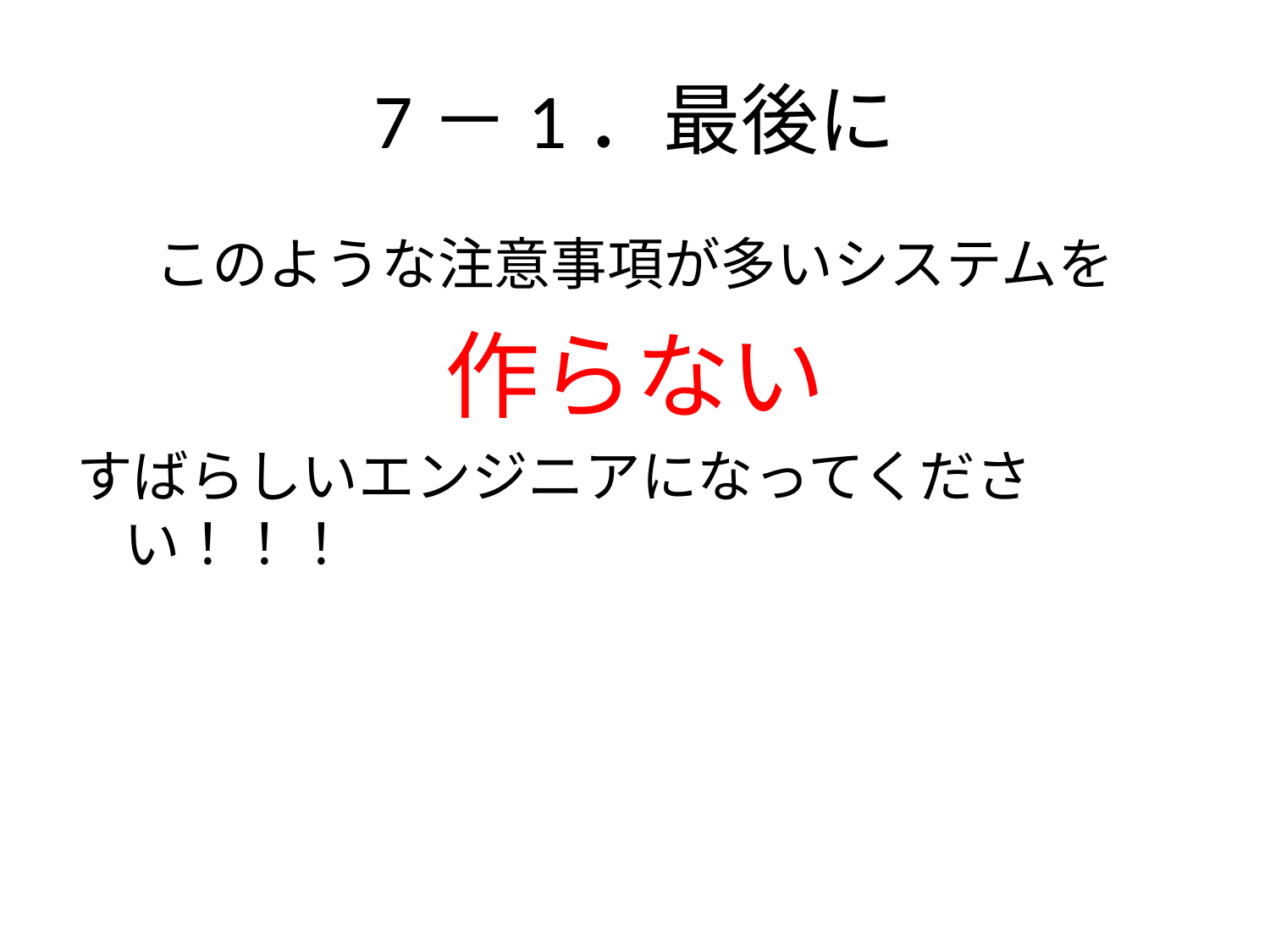

# 7－1．最後に
このような注意事項が多いシステムを
作らない
すばらしいエンジニアになってください！！！